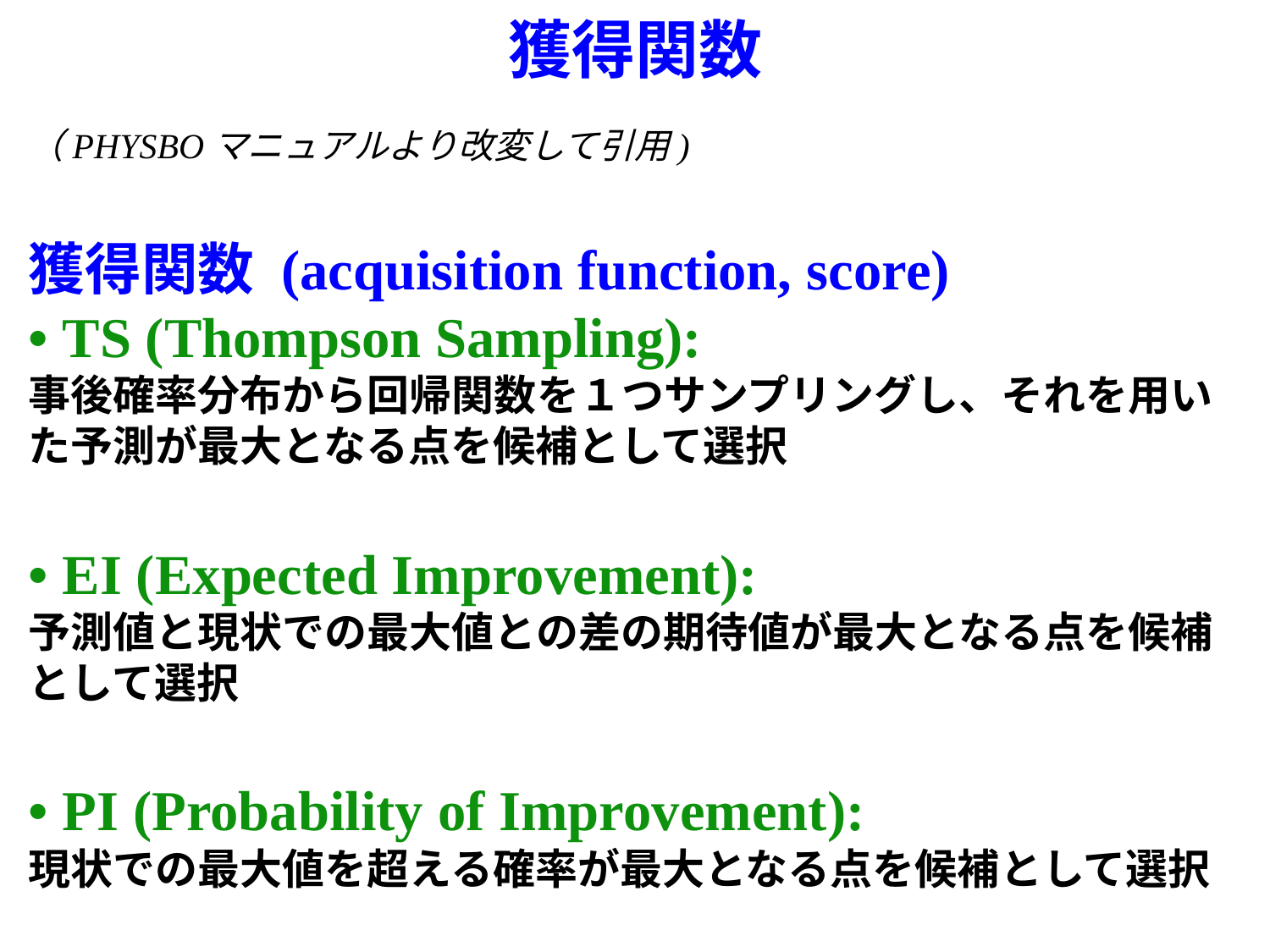

# 獲得関数
（PHYSBOマニュアルより改変して引用)

獲得関数 (acquisition function, score)
• TS (Thompson Sampling):
事後確率分布から回帰関数を１つサンプリングし、それを用いた予測が最大となる点を候補として選択

• EI (Expected Improvement):
予測値と現状での最大値との差の期待値が最大となる点を候補として選択

• PI (Probability of Improvement):
現状での最大値を超える確率が最大となる点を候補として選択